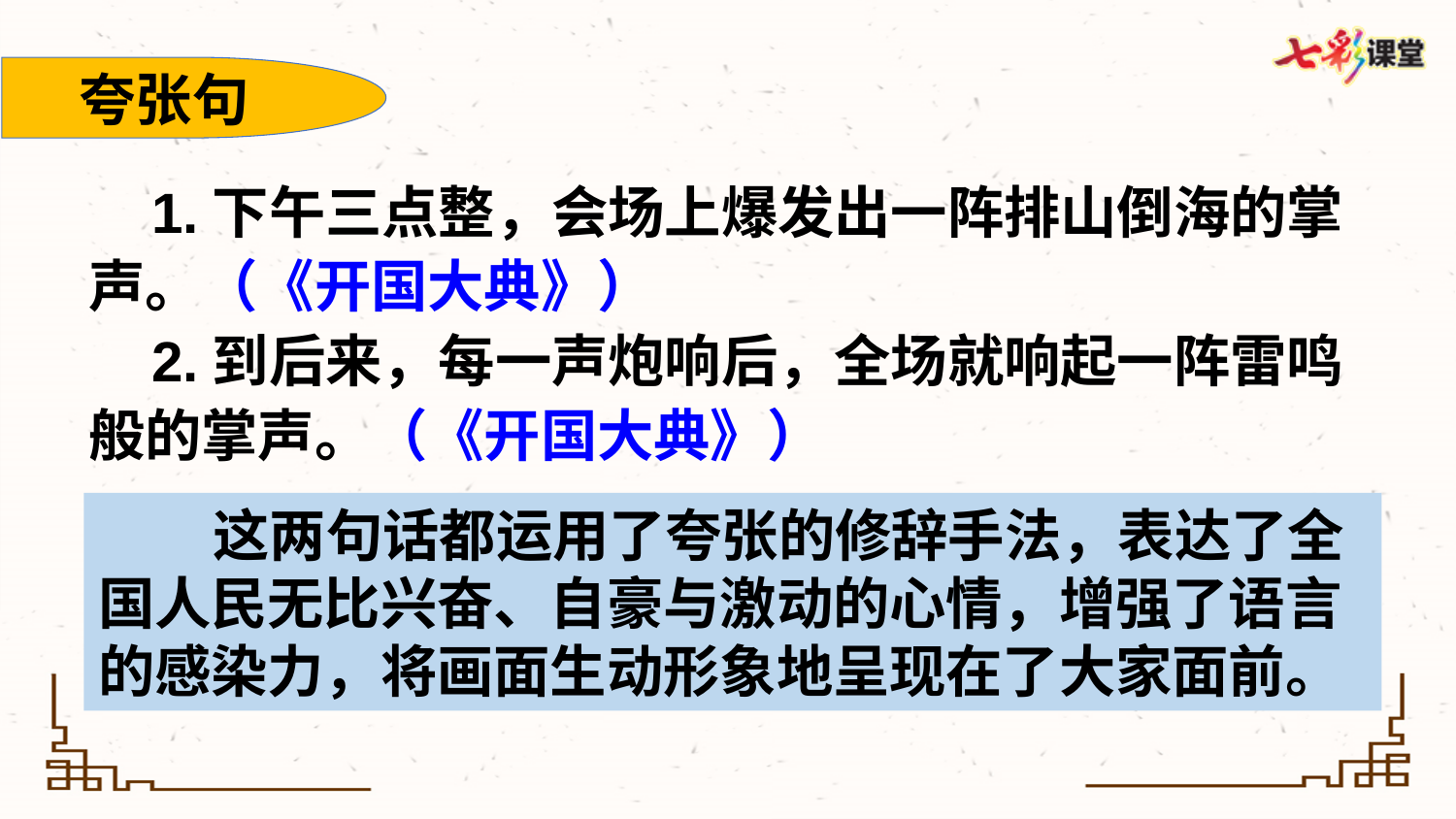

夸张句
    1.下午三点整，会场上爆发出一阵排山倒海的掌声。（《开国大典》）
    2.到后来，每一声炮响后，全场就响起一阵雷鸣般的掌声。（《开国大典》）
这两句话都运用了夸张的修辞手法，表达了全国人民无比兴奋、自豪与激动的心情，增强了语言的感染力，将画面生动形象地呈现在了大家面前。